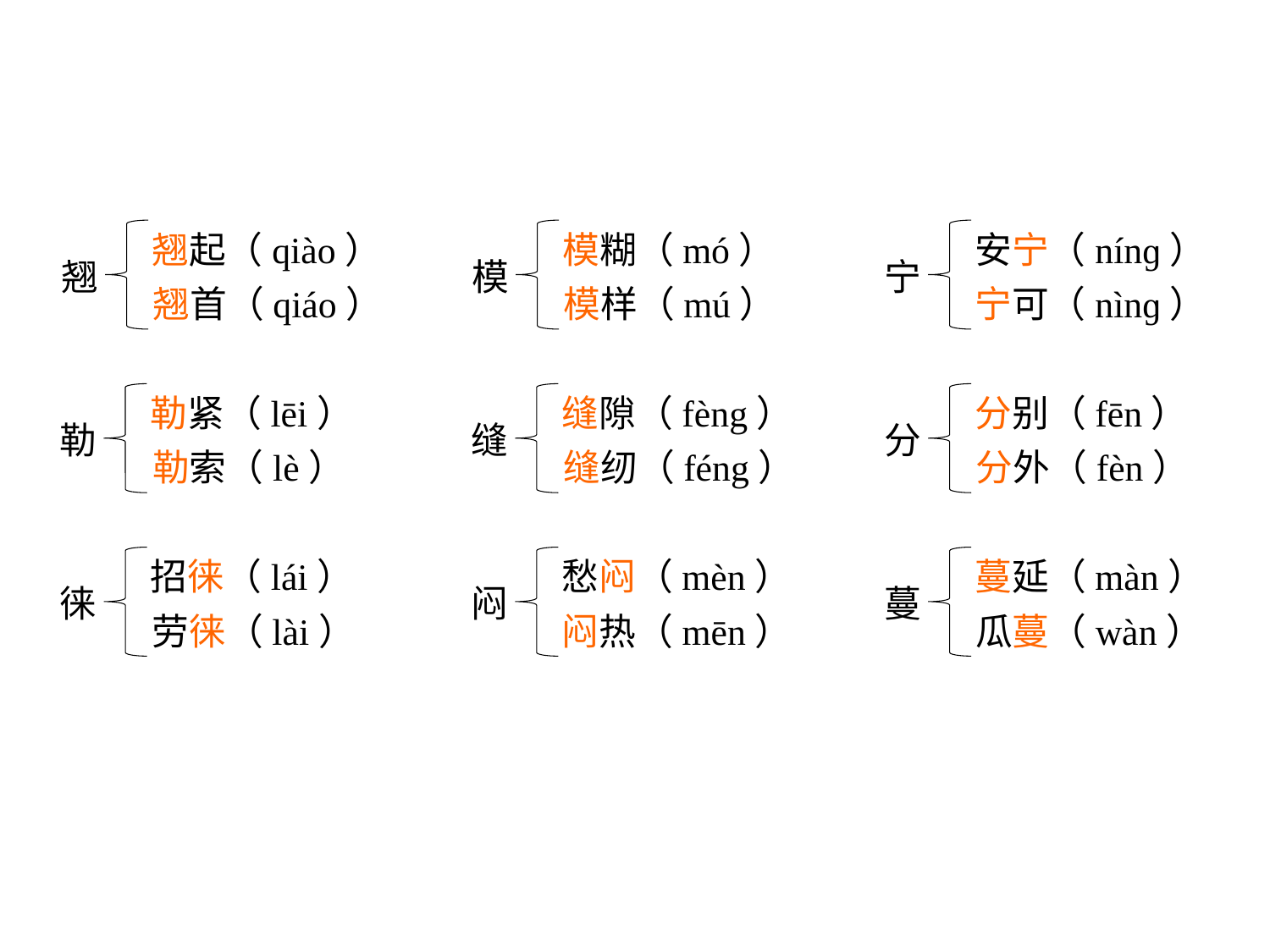

翘起（qiào）
翘
翘首（qiáo）

模糊（mó）
模
模样（mú）

安宁（nínɡ）
宁
宁可（nìnɡ）

勒紧（lēi）
勒
勒索（lè）

缝隙（fèng）
缝
缝纫（féng）

分别（fēn）
分
分外（fèn）

招徕（lái）
徕
劳徕（lài）

愁闷（mèn）
闷
闷热（mēn）

蔓延（màn）
蔓
瓜蔓（wàn）